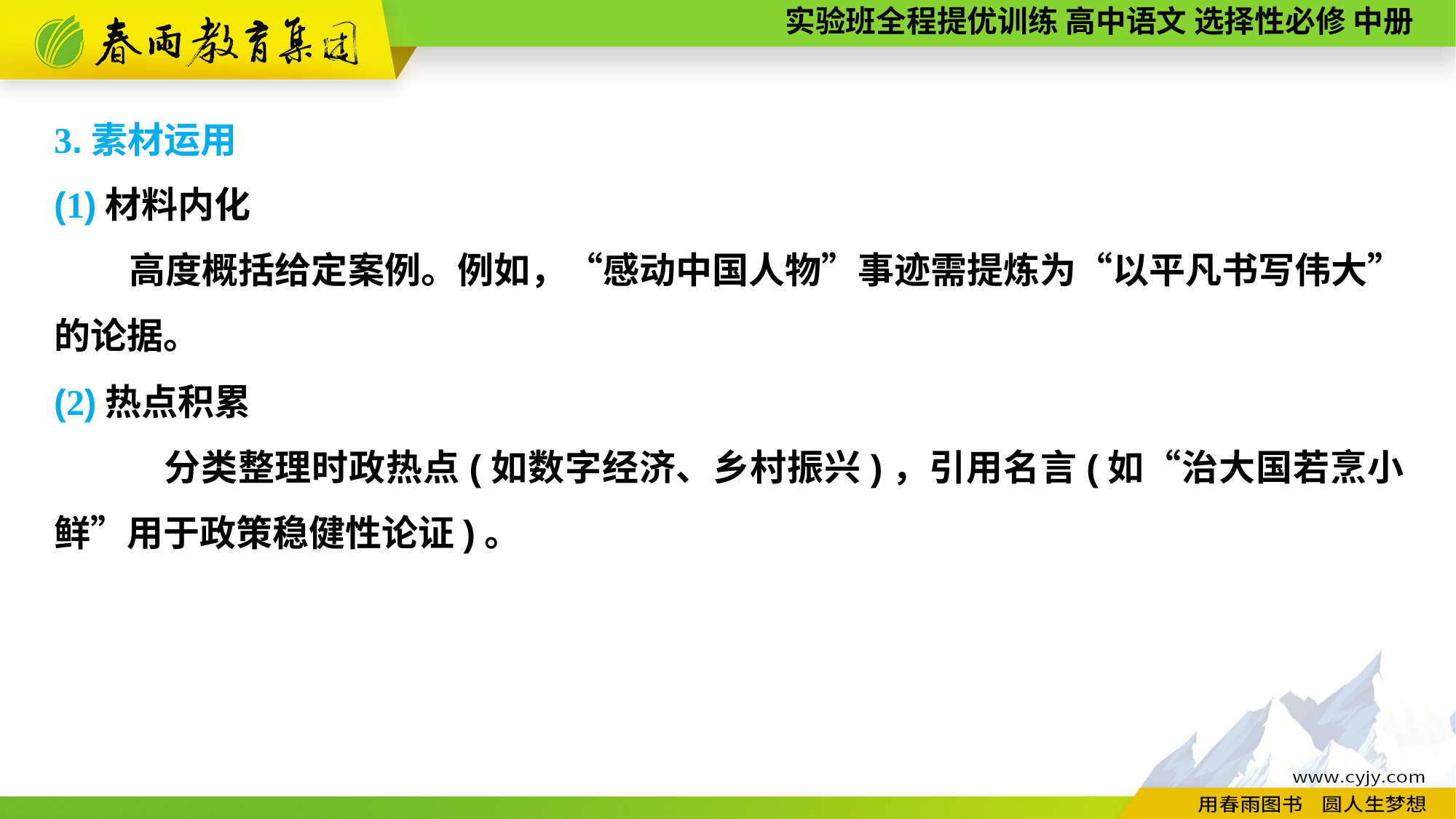

3.素材运用
(1)材料内化
高度概括给定案例。例如，“感动中国人物”事迹需提炼为“以平凡书写伟大”的论据。
(2)热点积累
	分类整理时政热点(如数字经济、乡村振兴)，引用名言(如“治大国若烹小鲜”用于政策稳健性论证)。